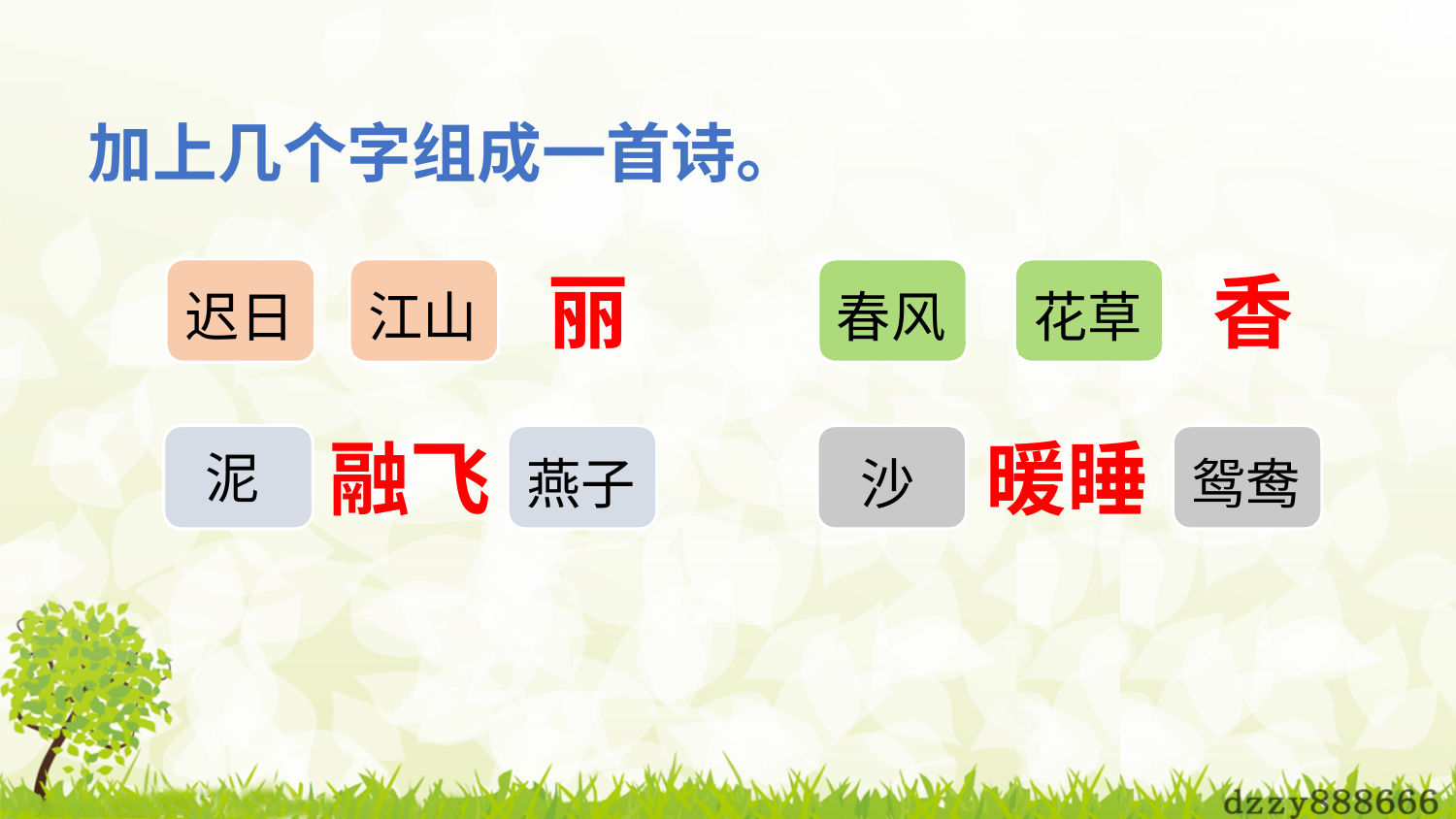

加上几个字组成一首诗。
丽
香

迟日

江山

春风

花草
融飞
暖睡

泥

燕子

沙

鸳鸯